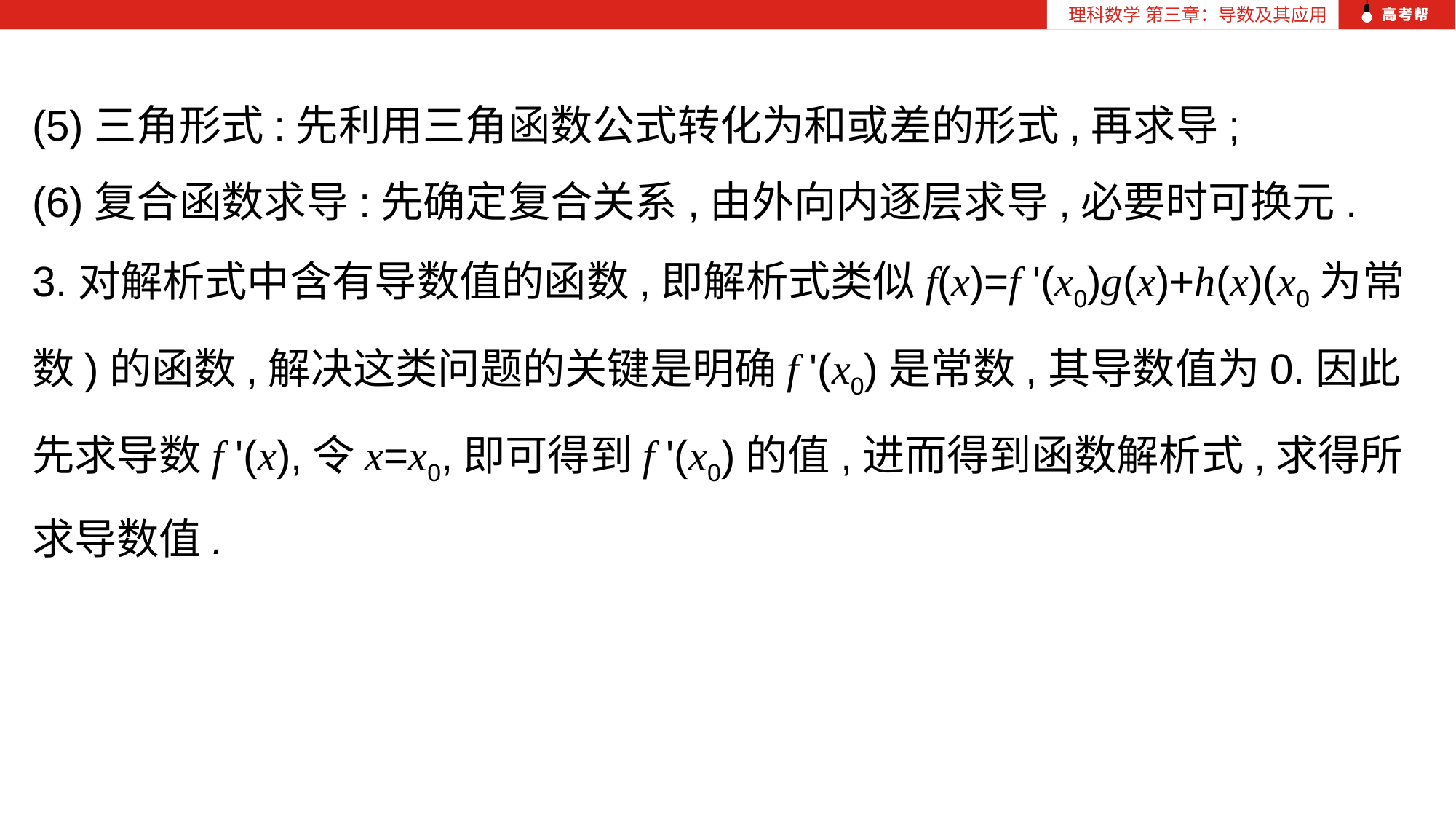

理科数学 第三章：导数及其应用
理科数学 第三章：导数及其应用

(5)三角形式:先利用三角函数公式转化为和或差的形式,再求导;
(6)复合函数求导:先确定复合关系,由外向内逐层求导,必要时可换元.
3.对解析式中含有导数值的函数,即解析式类似f(x)=f '(x0)g(x)+h(x)(x0为常数)的函数,解决这类问题的关键是明确f '(x0)是常数,其导数值为0.因此先求导数f '(x),令x=x0,即可得到f '(x0)的值,进而得到函数解析式,求得所求导数值.